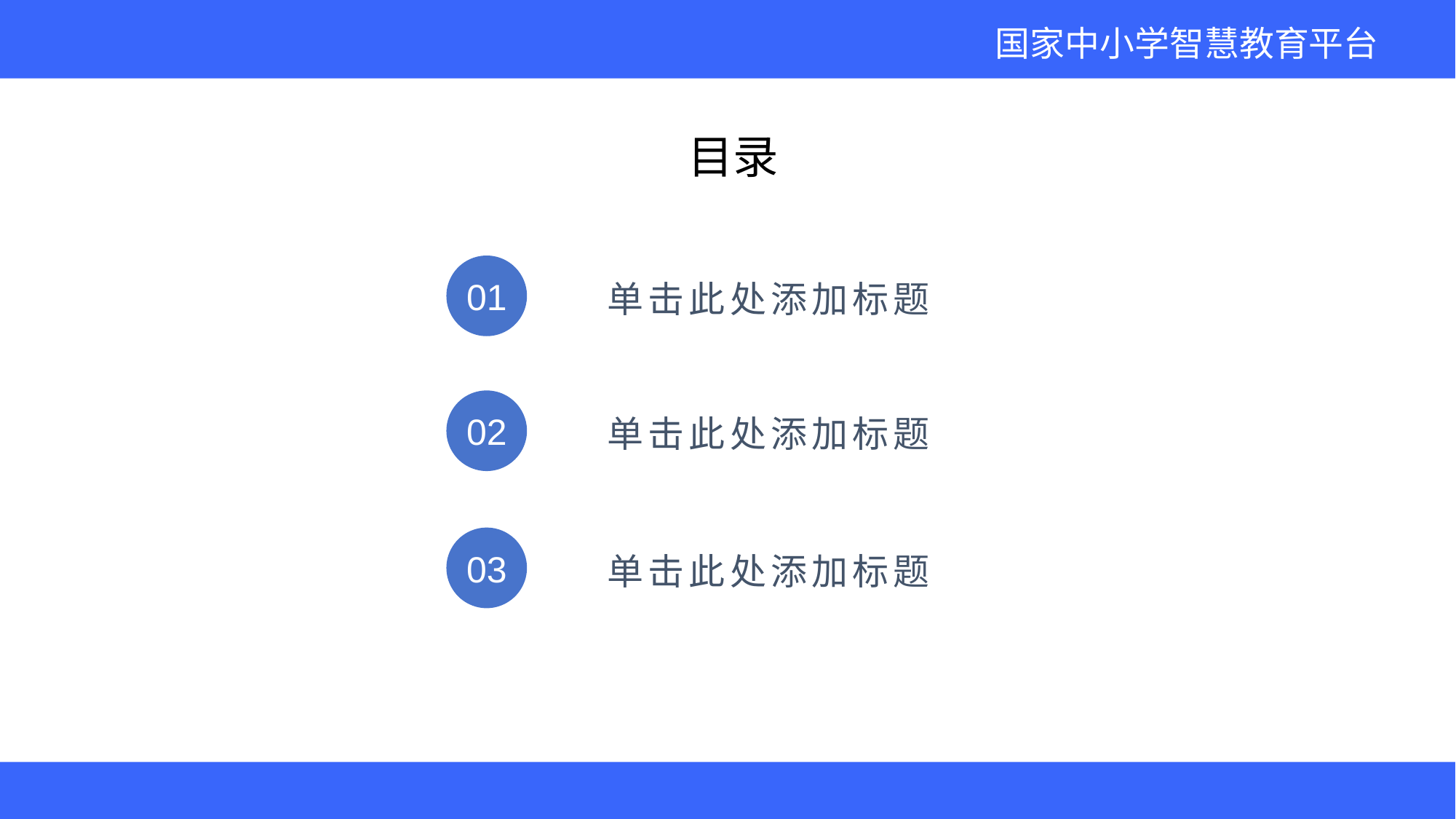

目录
单击此处添加标题
01
目录
单击此处添加标题
02
单击此处添加标题
03